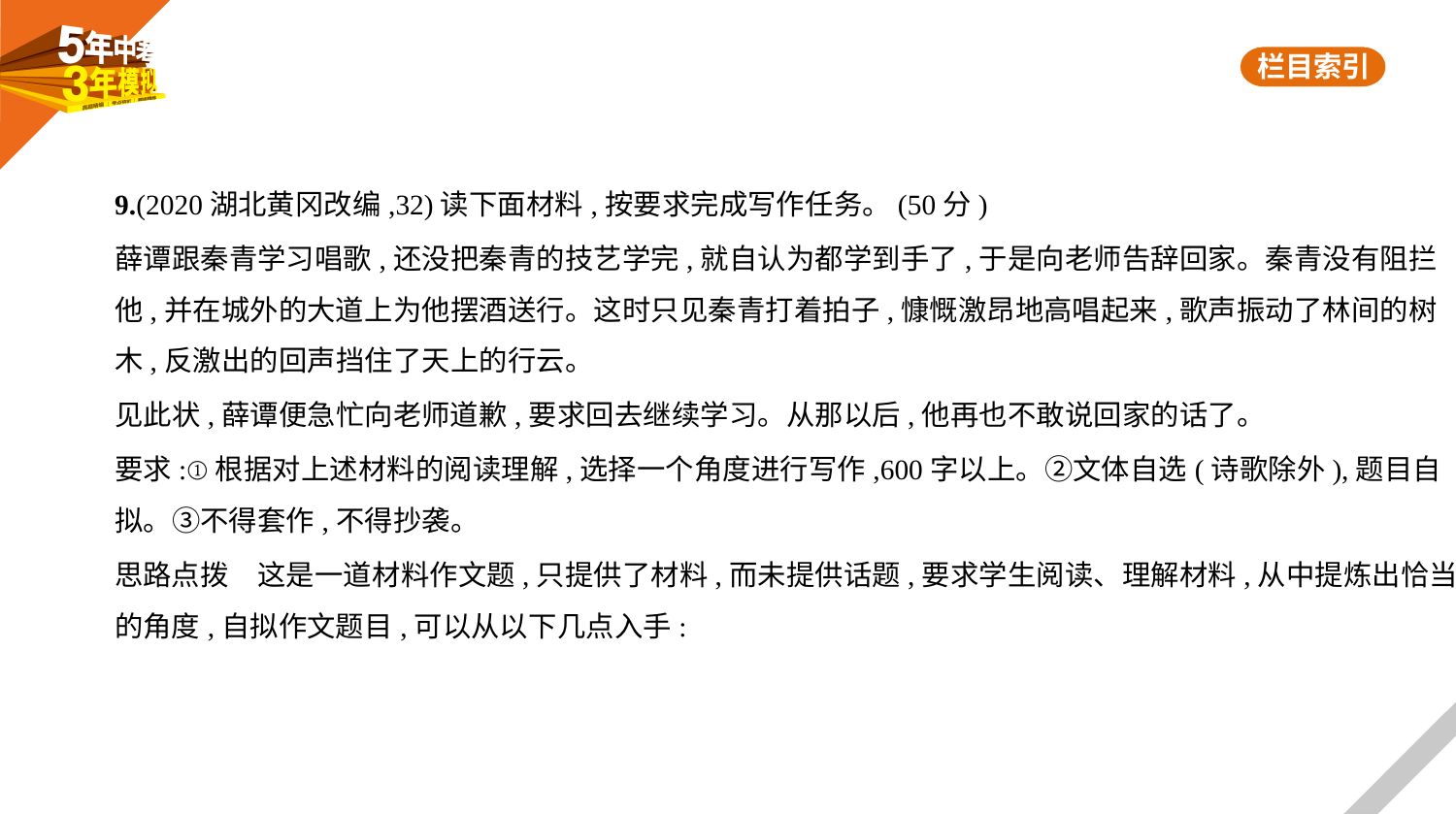

9.(2020湖北黄冈改编,32)读下面材料,按要求完成写作任务。(50分)
薛谭跟秦青学习唱歌,还没把秦青的技艺学完,就自认为都学到手了,于是向老师告辞回家。秦青没有阻拦
他,并在城外的大道上为他摆酒送行。这时只见秦青打着拍子,慷慨激昂地高唱起来,歌声振动了林间的树
木,反激出的回声挡住了天上的行云。
见此状,薛谭便急忙向老师道歉,要求回去继续学习。从那以后,他再也不敢说回家的话了。
要求:①根据对上述材料的阅读理解,选择一个角度进行写作,600字以上。②文体自选(诗歌除外),题目自
拟。③不得套作,不得抄袭。
思路点拨　这是一道材料作文题,只提供了材料,而未提供话题,要求学生阅读、理解材料,从中提炼出恰当
的角度,自拟作文题目,可以从以下几点入手: